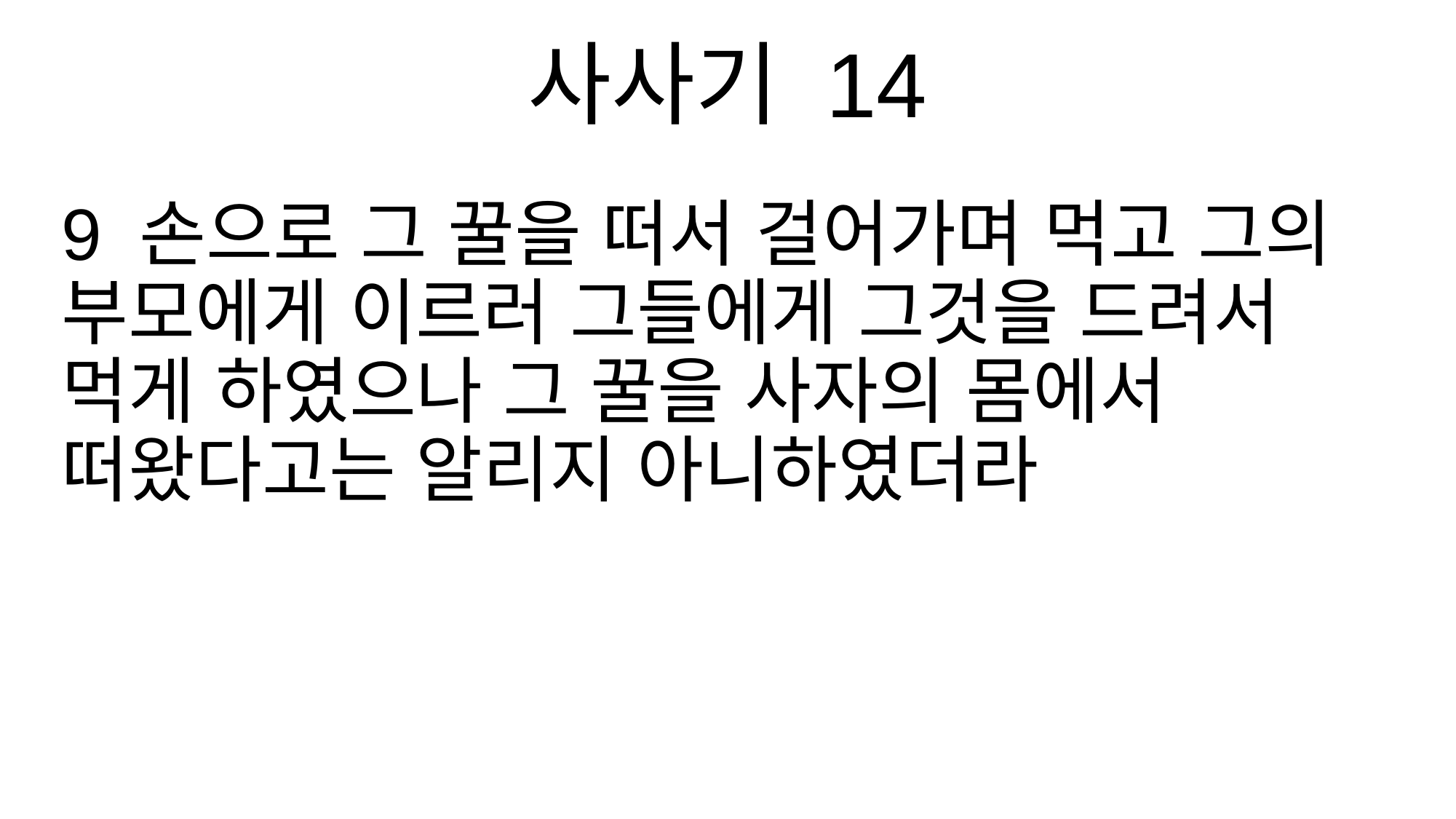

사사기 14
9 손으로 그 꿀을 떠서 걸어가며 먹고 그의 부모에게 이르러 그들에게 그것을 드려서 먹게 하였으나 그 꿀을 사자의 몸에서 떠왔다고는 알리지 아니하였더라